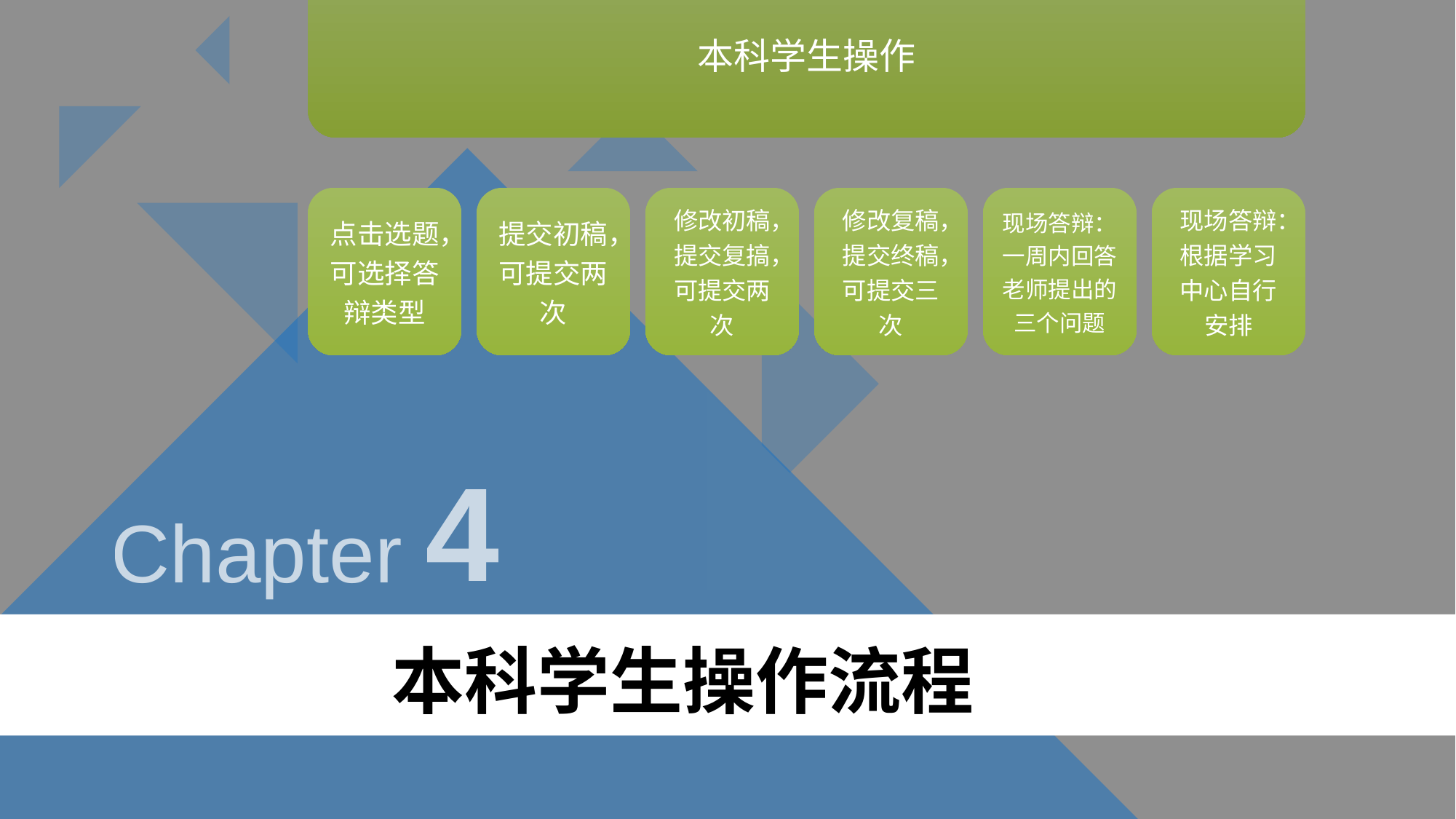

本科学生操作
点击选题，可选择答辩类型
提交初稿，可提交两次
修改初稿，提交复搞，可提交两次
修改复稿，提交终稿，可提交三次
现场答辩：一周内回答老师提出的三个问题
现场答辩：根据学习中心自行安排

4
# 本科学生操作流程